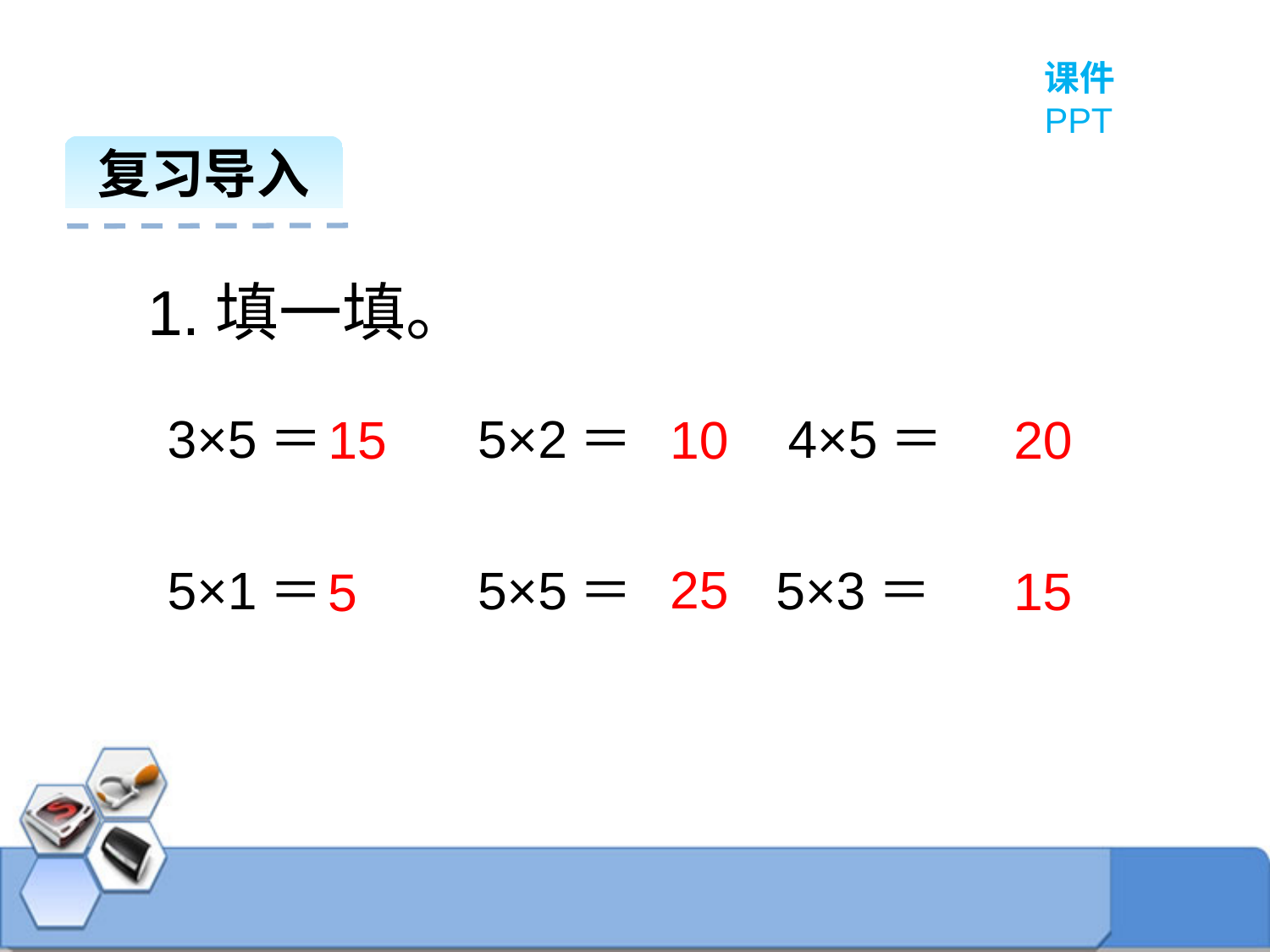

课件PPT
复习导入

1.填一填。
3×5＝            5×2＝            4×5＝

5×1＝            5×5＝           5×3＝
10
20
15
25
15
5